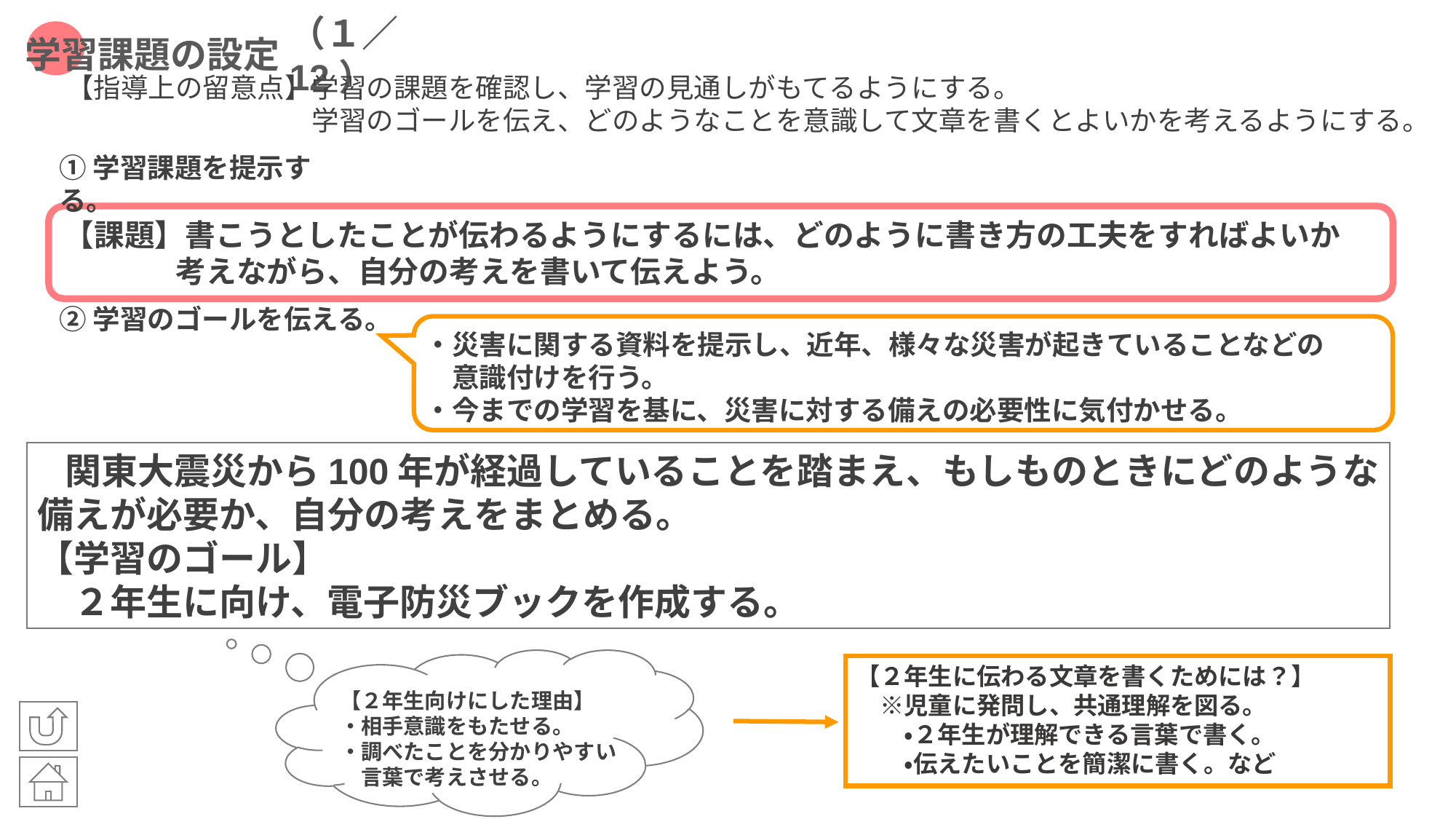

学習課題の設定
（１／12）
【指導上の留意点】学習の課題を確認し、学習の見通しがもてるようにする。
　　　　　　　　　学習のゴールを伝え、どのようなことを意識して文章を書くとよいかを考えるようにする。
①学習課題を提示する。
【課題】書こうとしたことが伝わるようにするには、どのように書き方の工夫をすればよいか
　　　   考えながら、自分の考えを書いて伝えよう。

②学習のゴールを伝える。

・災害に関する資料を提示し、近年、様々な災害が起きていることなどの
　意識付けを行う。
・今までの学習を基に、災害に対する備えの必要性に気付かせる。
　関東大震災から100年が経過していることを踏まえ、もしものときにどのような備えが必要か、自分の考えをまとめる。
【学習のゴール】
　２年生に向け、電子防災ブックを作成する。

【２年生向けにした理由】
・相手意識をもたせる。
・調べたことを分かりやすい
　言葉で考えさせる。

【２年生に伝わる文章を書くためには？】
　※児童に発問し、共通理解を図る。
　　・２年生が理解できる言葉で書く。
　　・伝えたいことを簡潔に書く。など